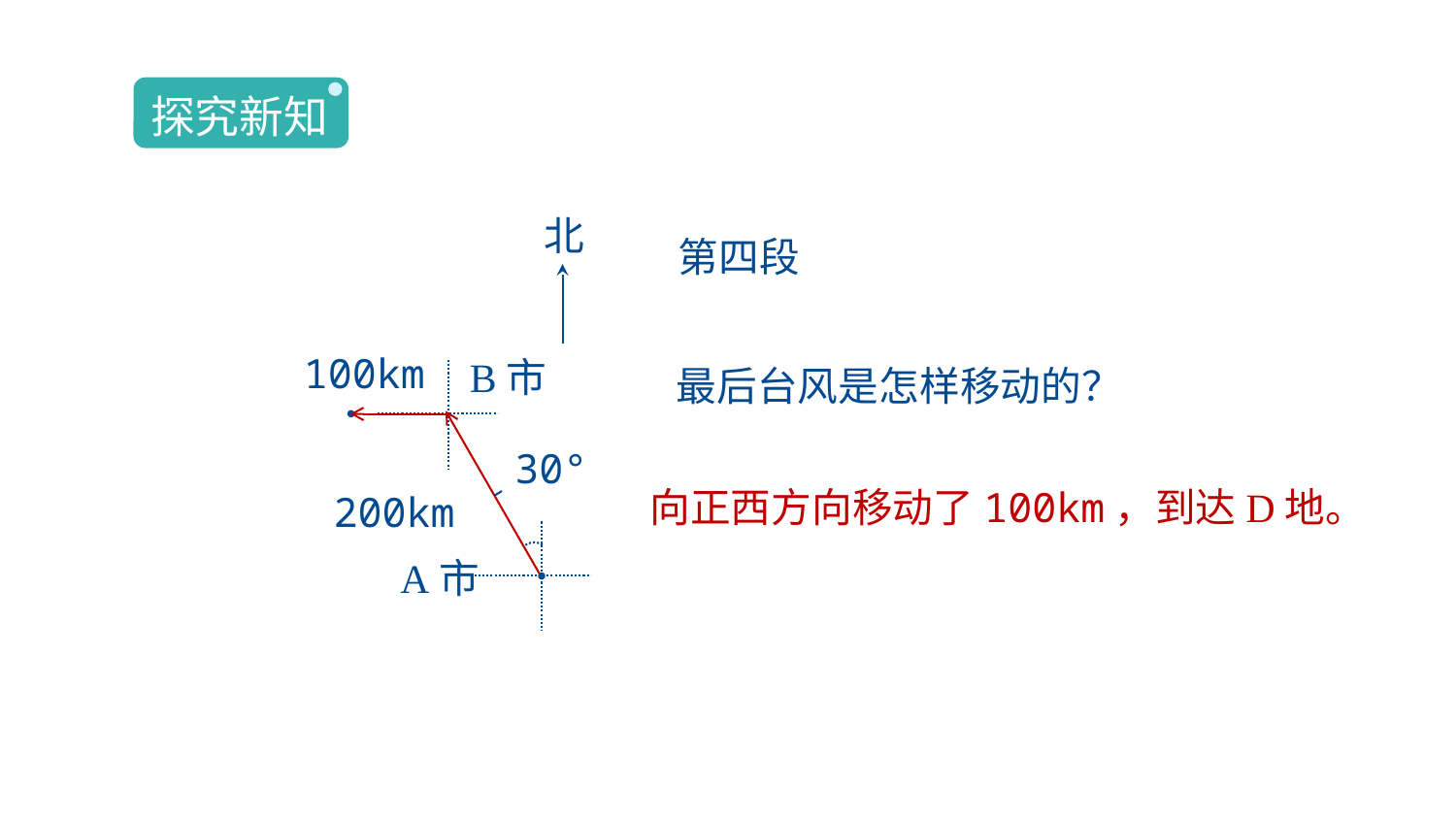

探究新知
北
第四段
100km
B市
最后台风是怎样移动的？

30°
向正西方向移动了100km，到达D地。
200km

A市